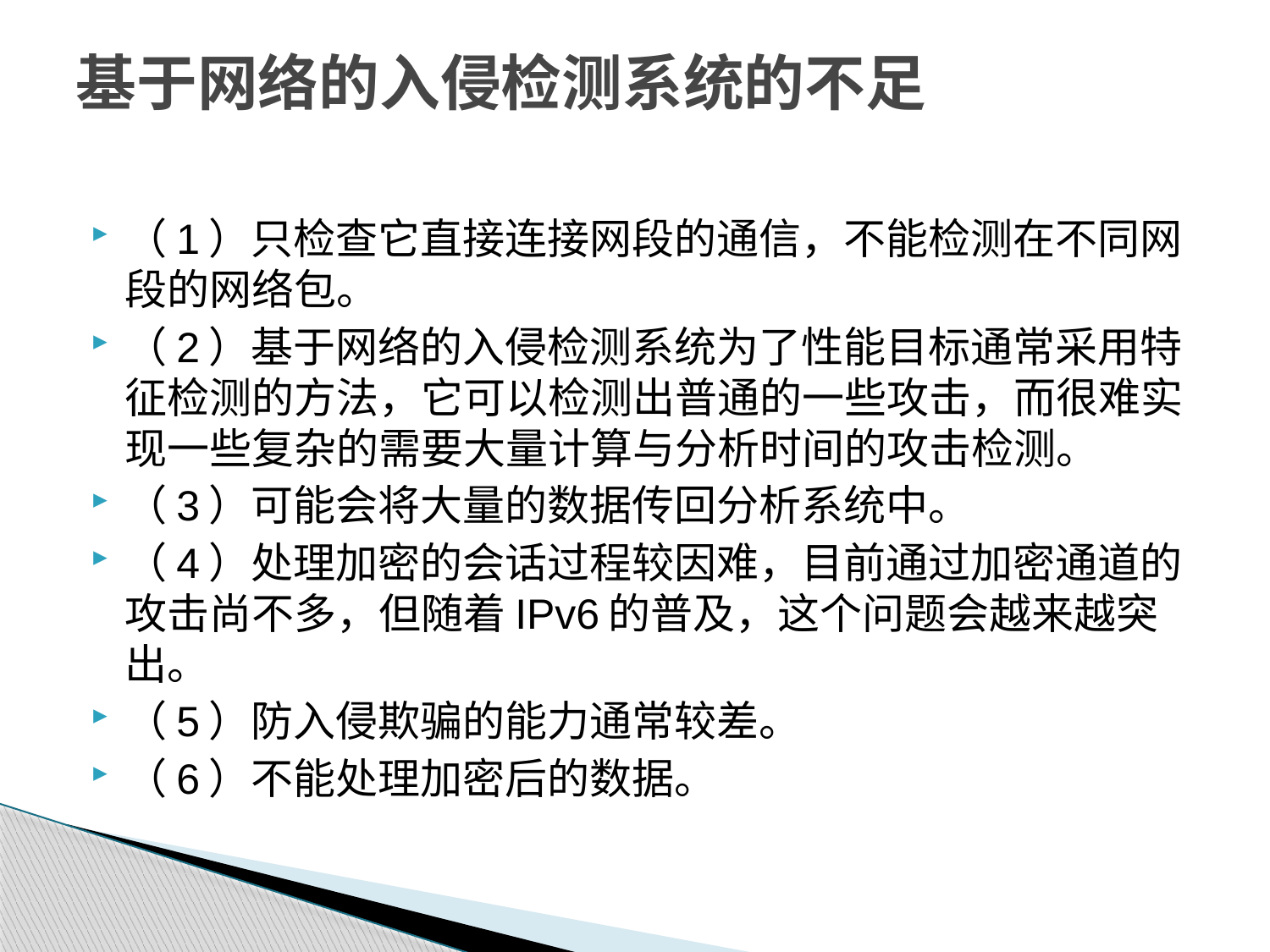

# 基于网络的入侵检测系统的不足
（1）只检查它直接连接网段的通信，不能检测在不同网段的网络包。
（2）基于网络的入侵检测系统为了性能目标通常采用特征检测的方法，它可以检测出普通的一些攻击，而很难实现一些复杂的需要大量计算与分析时间的攻击检测。
（3）可能会将大量的数据传回分析系统中。
（4）处理加密的会话过程较因难，目前通过加密通道的攻击尚不多，但随着IPv6的普及，这个问题会越来越突出。
（5）防入侵欺骗的能力通常较差。
（6）不能处理加密后的数据。